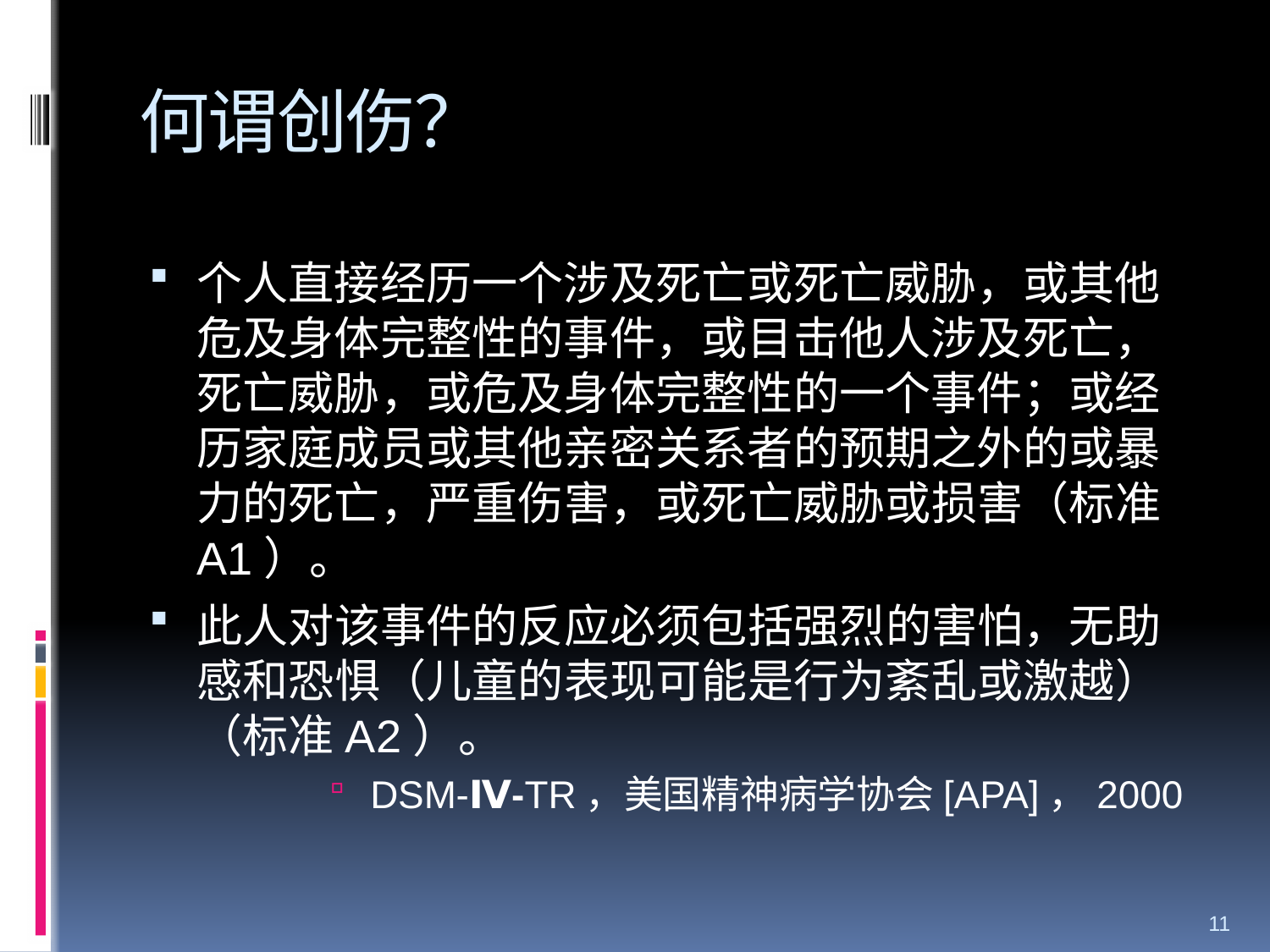

# 何谓创伤？
个人直接经历一个涉及死亡或死亡威胁，或其他危及身体完整性的事件，或目击他人涉及死亡，死亡威胁，或危及身体完整性的一个事件；或经历家庭成员或其他亲密关系者的预期之外的或暴力的死亡，严重伤害，或死亡威胁或损害（标准A1）。
此人对该事件的反应必须包括强烈的害怕，无助感和恐惧（儿童的表现可能是行为紊乱或激越）（标准A2）。
DSM-Ⅳ-TR，美国精神病学协会[APA]，2000
11